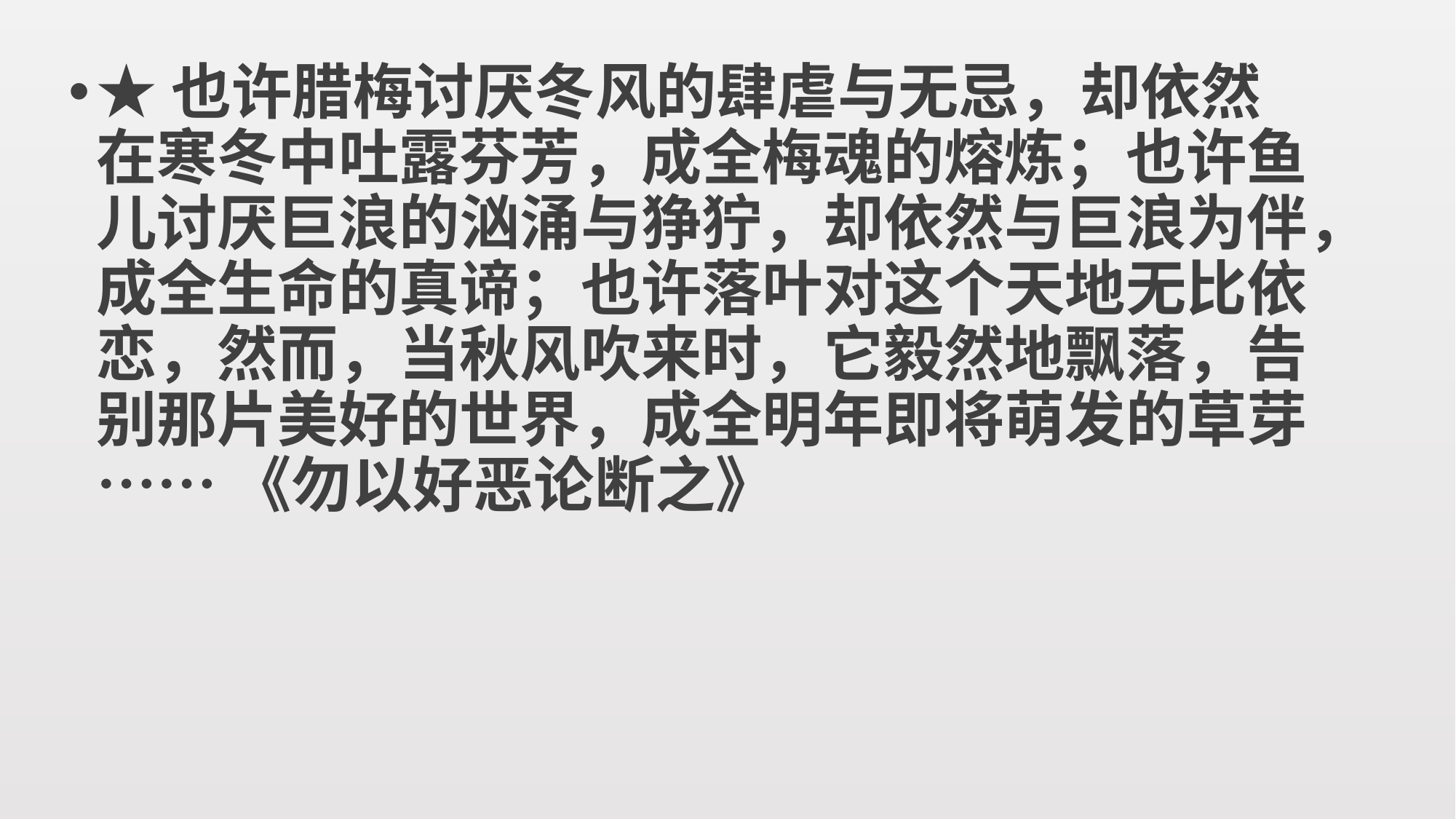

★也许腊梅讨厌冬风的肆虐与无忌，却依然在寒冬中吐露芬芳，成全梅魂的熔炼；也许鱼儿讨厌巨浪的汹涌与狰狞，却依然与巨浪为伴，成全生命的真谛；也许落叶对这个天地无比依恋，然而，当秋风吹来时，它毅然地飘落，告别那片美好的世界，成全明年即将萌发的草芽…… 《勿以好恶论断之》